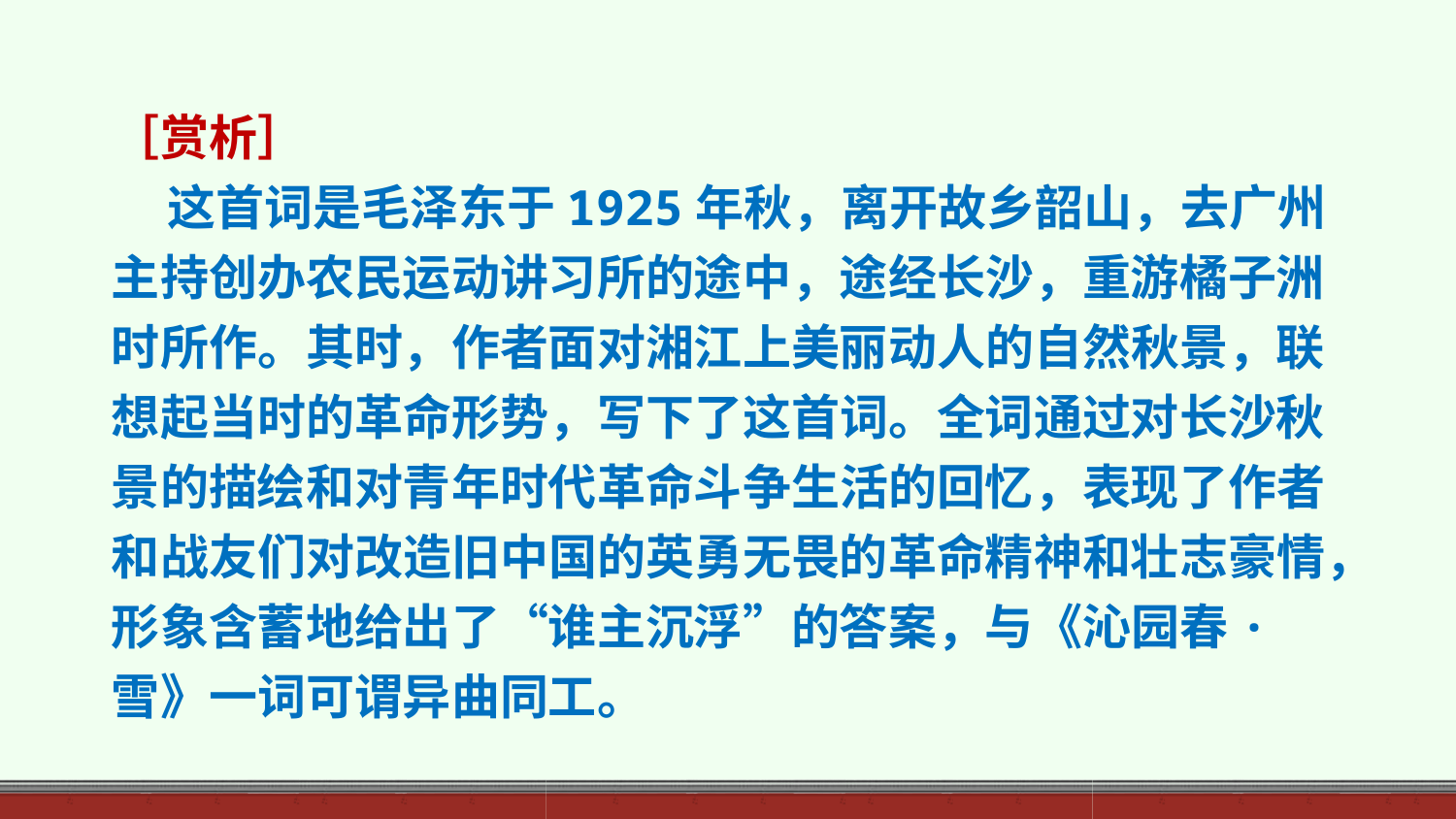

［赏析］
    这首词是毛泽东于1925年秋，离开故乡韶山，去广州主持创办农民运动讲习所的途中，途经长沙，重游橘子洲时所作。其时，作者面对湘江上美丽动人的自然秋景，联想起当时的革命形势，写下了这首词。全词通过对长沙秋景的描绘和对青年时代革命斗争生活的回忆，表现了作者和战友们对改造旧中国的英勇无畏的革命精神和壮志豪情，形象含蓄地给出了“谁主沉浮”的答案，与《沁园春·雪》一词可谓异曲同工。